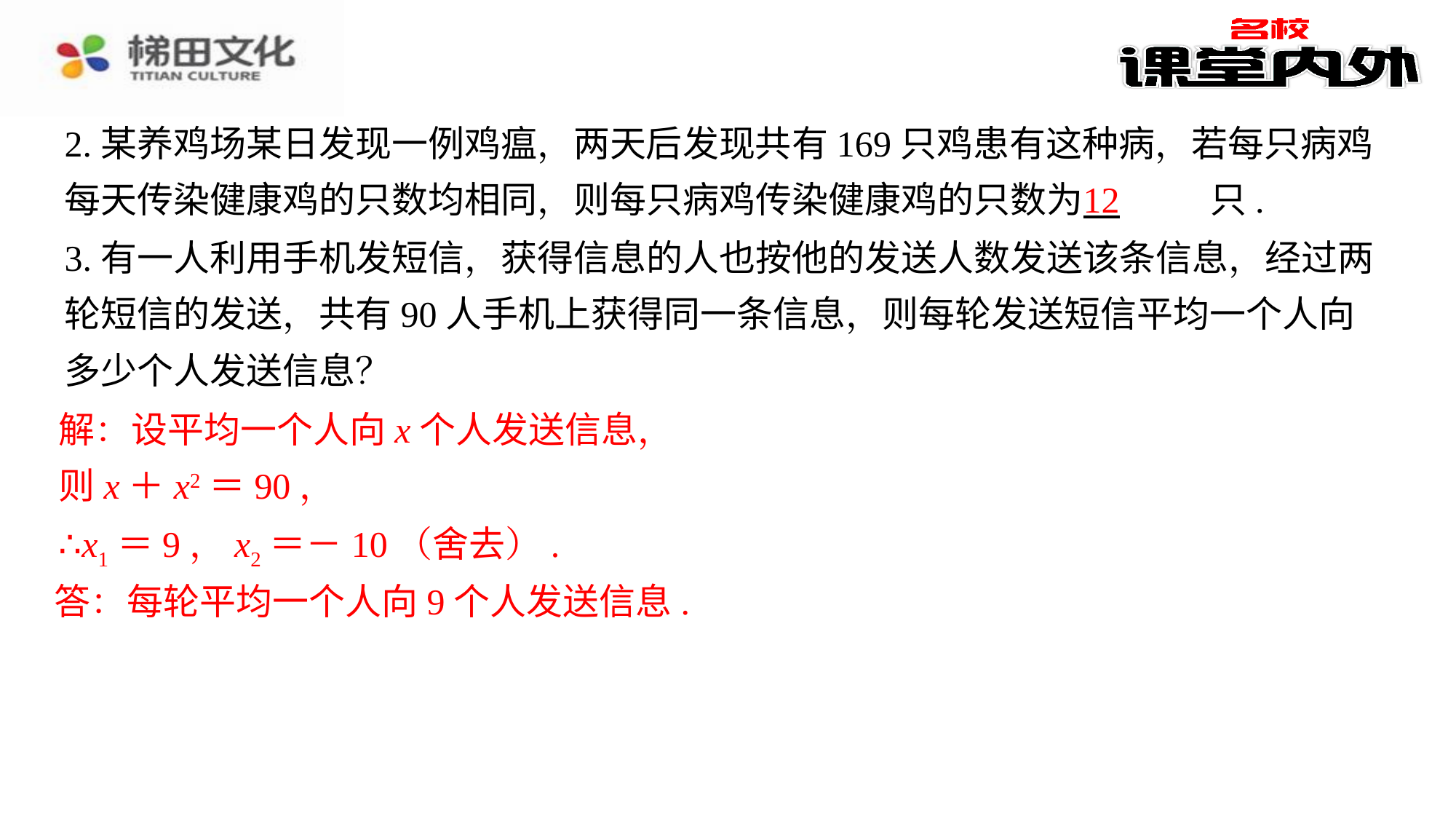

2.某养鸡场某日发现一例鸡瘟，两天后发现共有169只鸡患有这种病，若每只病鸡每天传染健康鸡的只数均相同，则每只病鸡传染健康鸡的只数为 　12　⁠只.
12
3.有一人利用手机发短信，获得信息的人也按他的发送人数发送该条信息，经过两轮短信的发送，共有90人手机上获得同一条信息，则每轮发送短信平均一个人向多少个人发送信息？
解：设平均一个人向x个人发送信息，
则x＋x2＝90，
∴x1＝9，x2＝－10（舍去）.
答：每轮平均一个人向9个人发送信息.